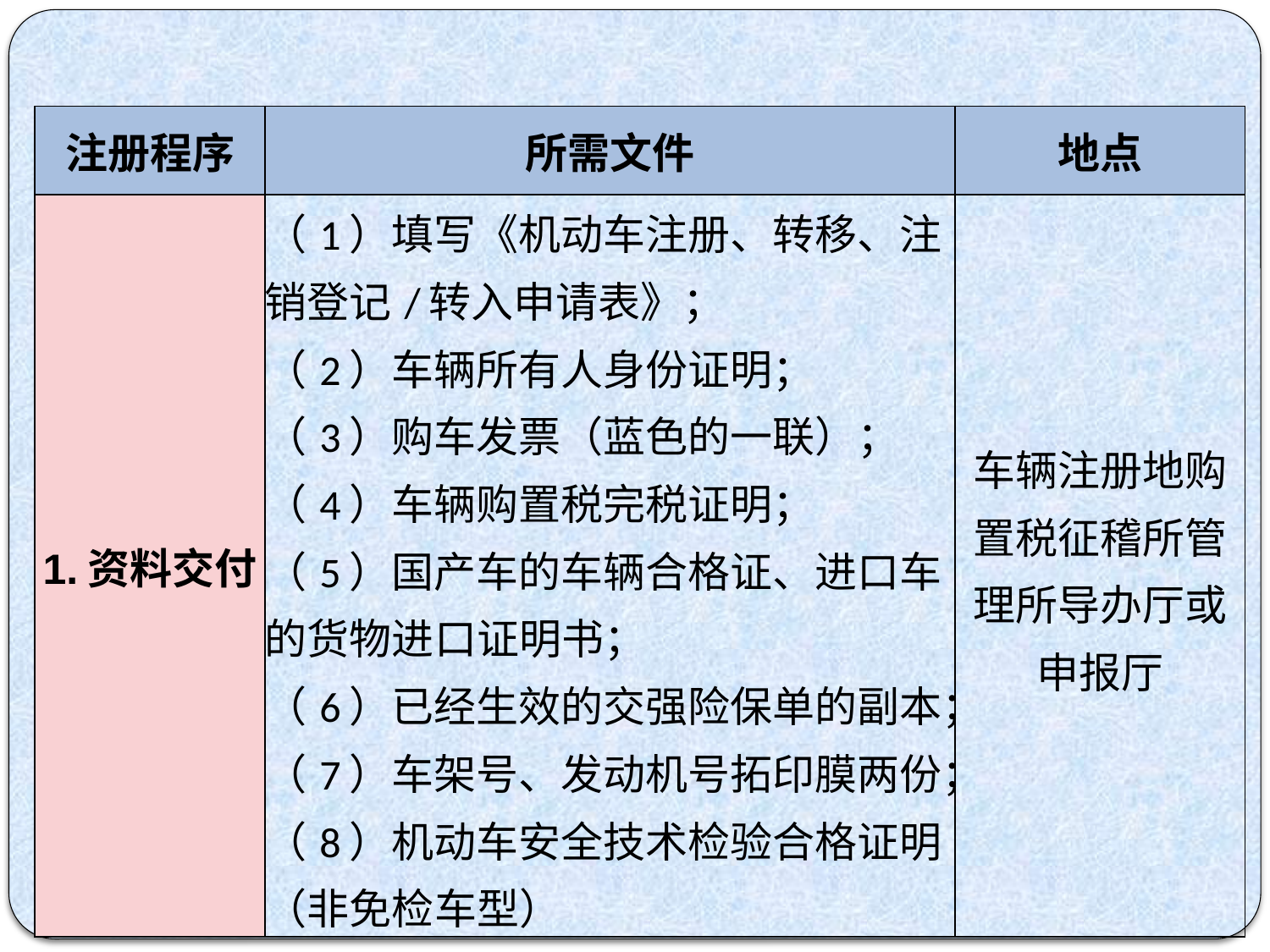

| 注册程序 | 所需文件 | 地点 |
| --- | --- | --- |
| 1.资料交付 | （1）填写《机动车注册、转移、注销登记/转入申请表》； （2）车辆所有人身份证明； （3）购车发票（蓝色的一联）； （4）车辆购置税完税证明； （5）国产车的车辆合格证、进口车的货物进口证明书； （6）已经生效的交强险保单的副本； （7）车架号、发动机号拓印膜两份； （8）机动车安全技术检验合格证明（非免检车型） | 车辆注册地购置税征稽所管理所导办厅或申报厅 |